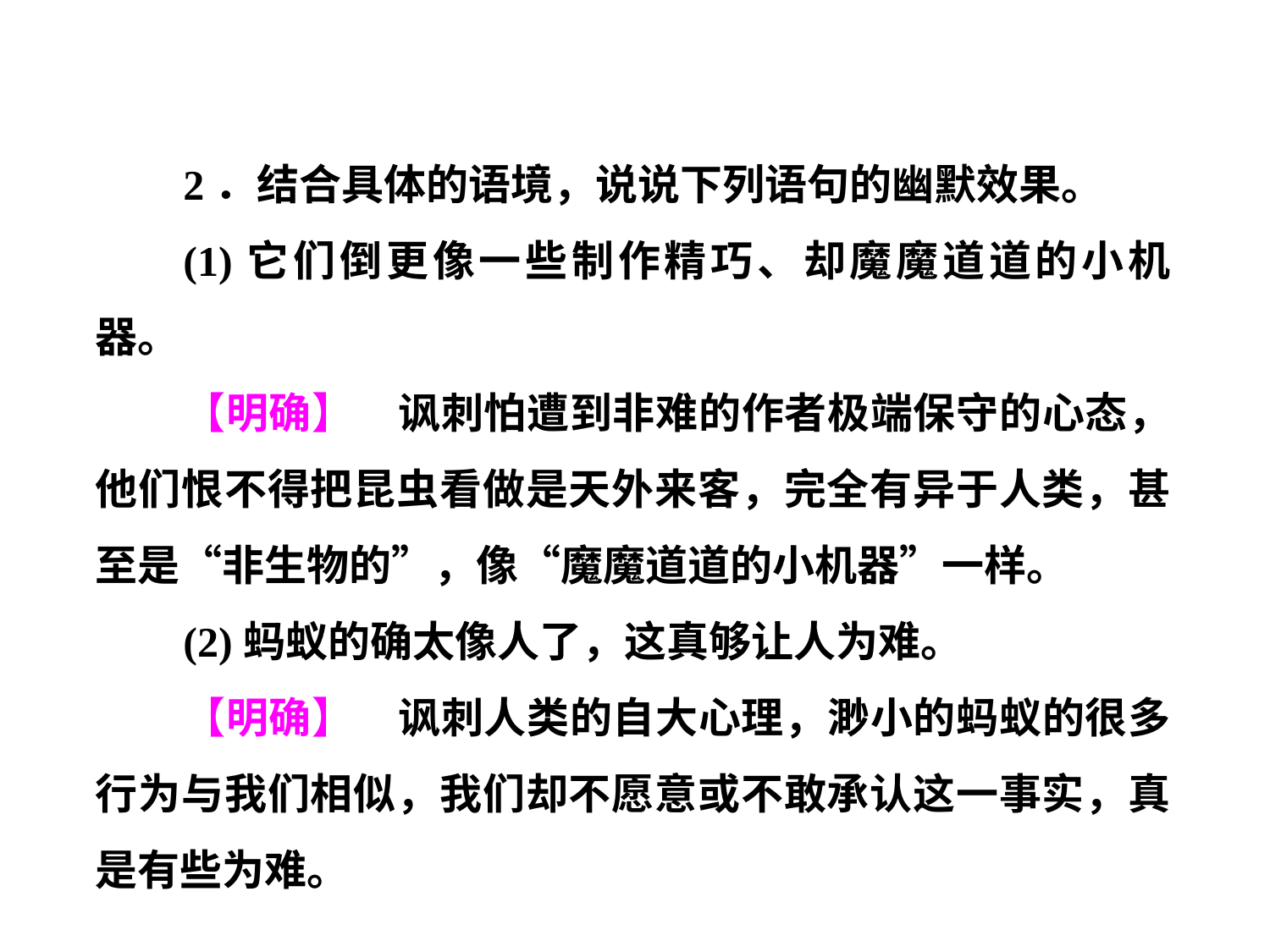

2．结合具体的语境，说说下列语句的幽默效果。
(1)它们倒更像一些制作精巧、却魔魔道道的小机器。
【明确】　讽刺怕遭到非难的作者极端保守的心态，他们恨不得把昆虫看做是天外来客，完全有异于人类，甚至是“非生物的”，像“魔魔道道的小机器”一样。
(2)蚂蚁的确太像人了，这真够让人为难。
【明确】　讽刺人类的自大心理，渺小的蚂蚁的很多行为与我们相似，我们却不愿意或不敢承认这一事实，真是有些为难。